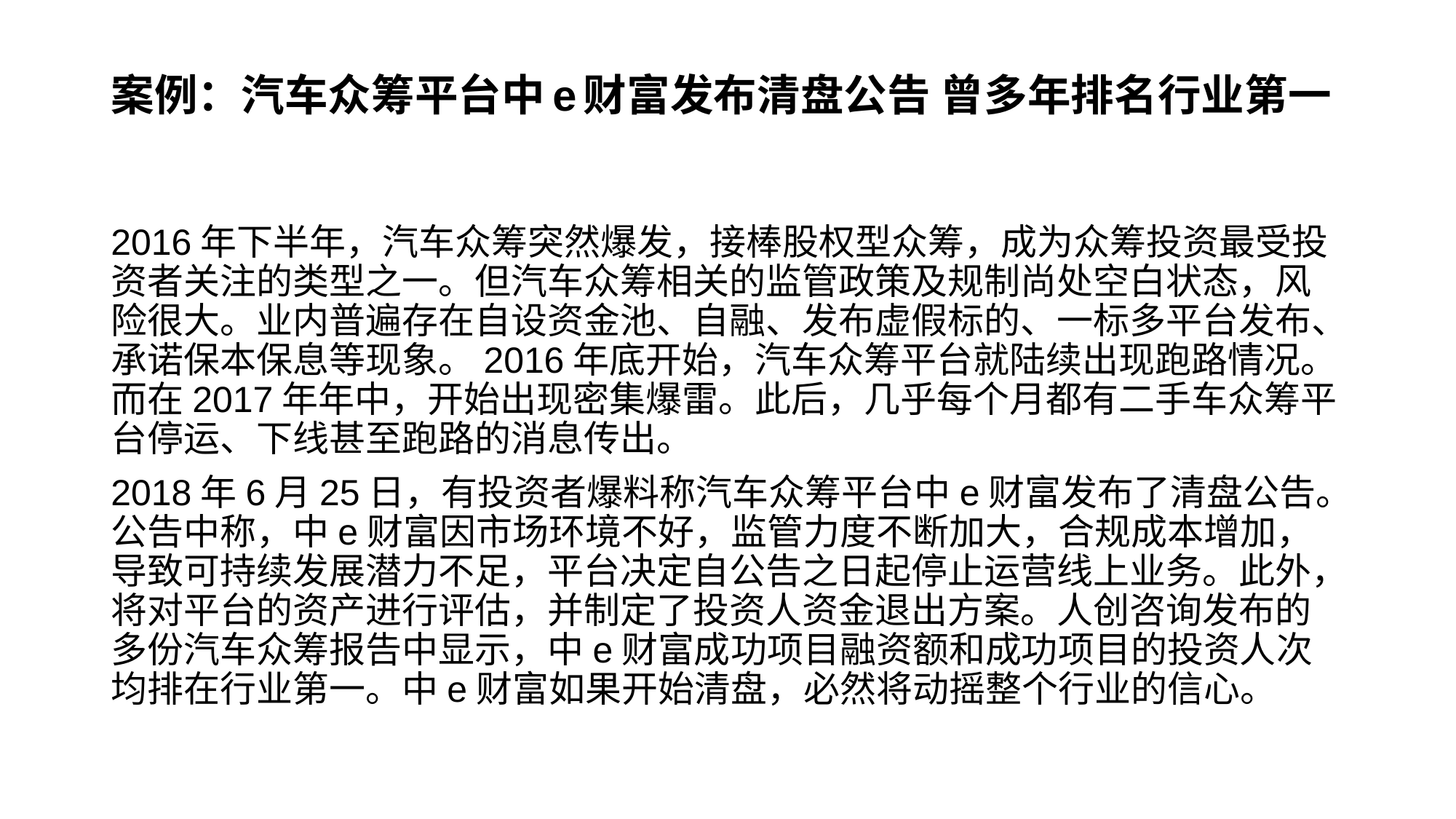

# 案例：汽车众筹平台中e财富发布清盘公告 曾多年排名行业第一
2016年下半年，汽车众筹突然爆发，接棒股权型众筹，成为众筹投资最受投资者关注的类型之一。但汽车众筹相关的监管政策及规制尚处空白状态，风险很大。业内普遍存在自设资金池、自融、发布虚假标的、一标多平台发布、承诺保本保息等现象。2016年底开始，汽车众筹平台就陆续出现跑路情况。而在2017年年中，开始出现密集爆雷。此后，几乎每个月都有二手车众筹平台停运、下线甚至跑路的消息传出。
2018年6月25日，有投资者爆料称汽车众筹平台中e财富发布了清盘公告。公告中称，中e财富因市场环境不好，监管力度不断加大，合规成本增加，导致可持续发展潜力不足，平台决定自公告之日起停止运营线上业务。此外，将对平台的资产进行评估，并制定了投资人资金退出方案。人创咨询发布的多份汽车众筹报告中显示，中e财富成功项目融资额和成功项目的投资人次均排在行业第一。中e财富如果开始清盘，必然将动摇整个行业的信心。